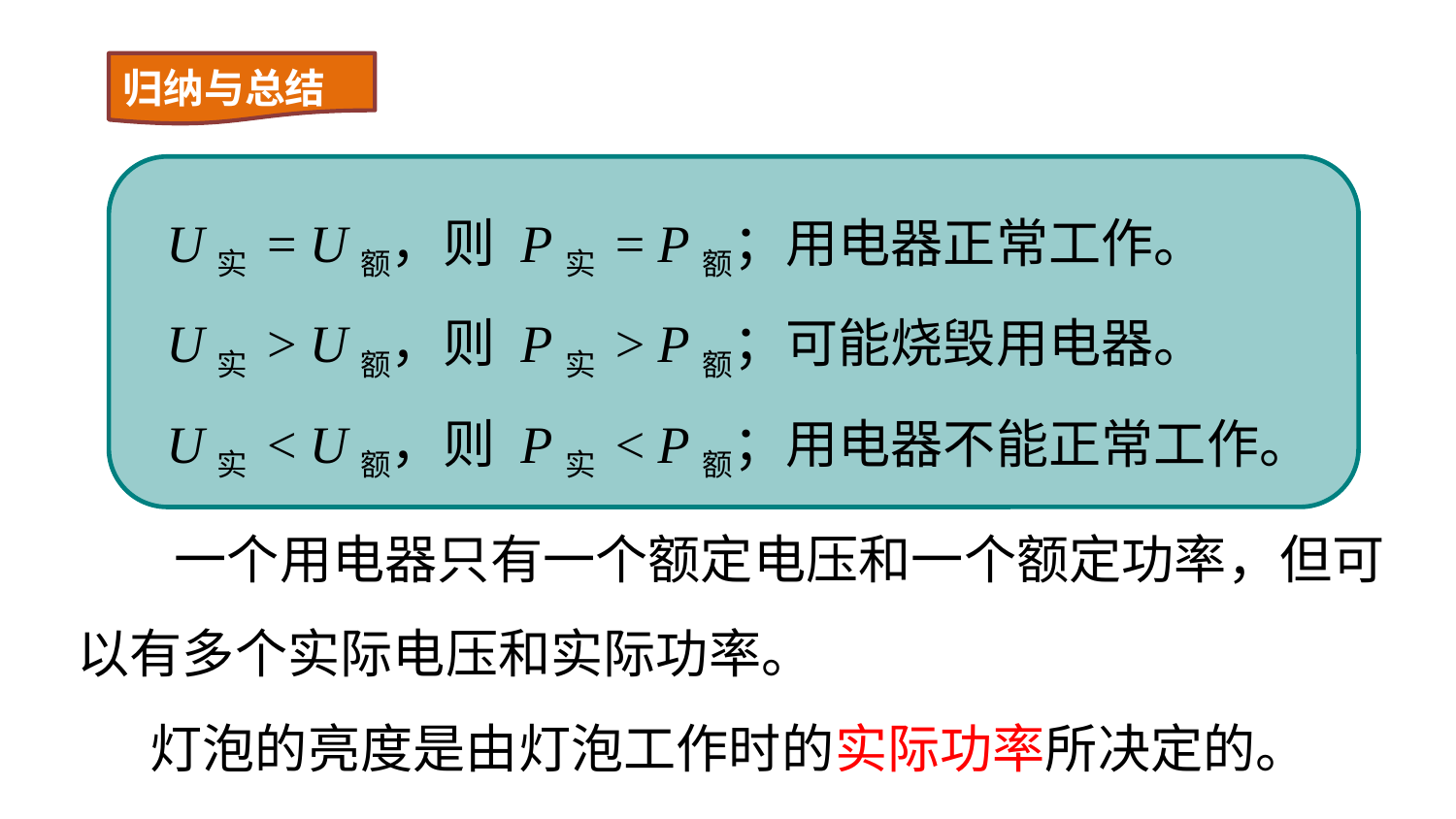

归纳与总结
  U实 = U额，则 P实 = P额；用电器正常工作。
  U实 > U额，则 P实 > P额；可能烧毁用电器。
  U实 < U额，则 P实 < P额；用电器不能正常工作。
 一个用电器只有一个额定电压和一个额定功率，但可以有多个实际电压和实际功率。
灯泡的亮度是由灯泡工作时的实际功率所决定的。